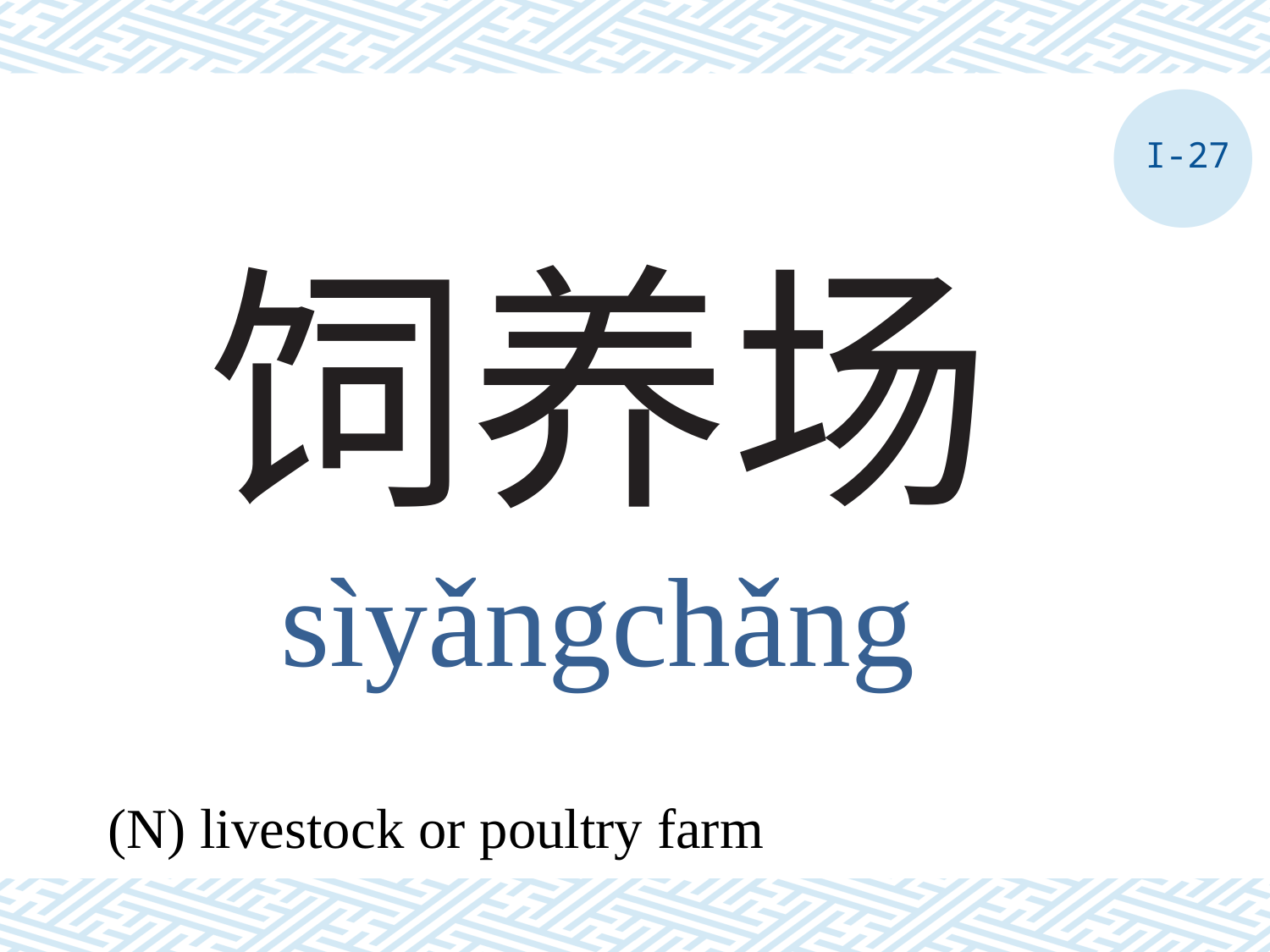

I-27

# 饲养场
sìyǎngchǎng
(N) livestock or poultry farm